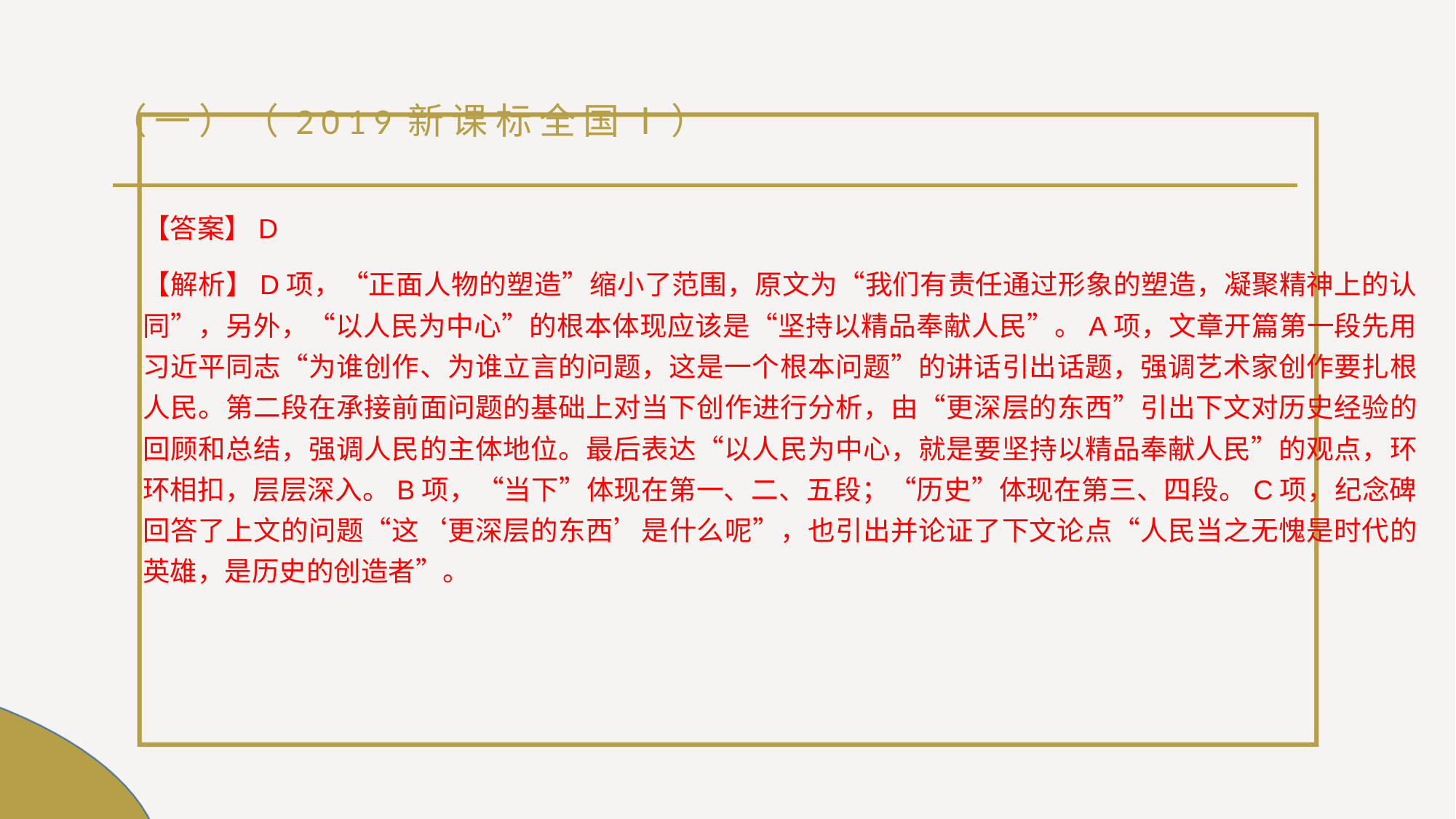

# （一）（2019新课标全国Ⅰ）
【答案】D
【解析】D项，“正面人物的塑造”缩小了范围，原文为“我们有责任通过形象的塑造，凝聚精神上的认同”，另外，“以人民为中心”的根本体现应该是“坚持以精品奉献人民”。A项，文章开篇第一段先用习近平同志“为谁创作、为谁立言的问题，这是一个根本问题”的讲话引出话题，强调艺术家创作要扎根人民。第二段在承接前面问题的基础上对当下创作进行分析，由“更深层的东西”引出下文对历史经验的回顾和总结，强调人民的主体地位。最后表达“以人民为中心，就是要坚持以精品奉献人民”的观点，环环相扣，层层深入。B项，“当下”体现在第一、二、五段；“历史”体现在第三、四段。C项，纪念碑回答了上文的问题“这‘更深层的东西’是什么呢”，也引出并论证了下文论点“人民当之无愧是时代的英雄，是历史的创造者”。